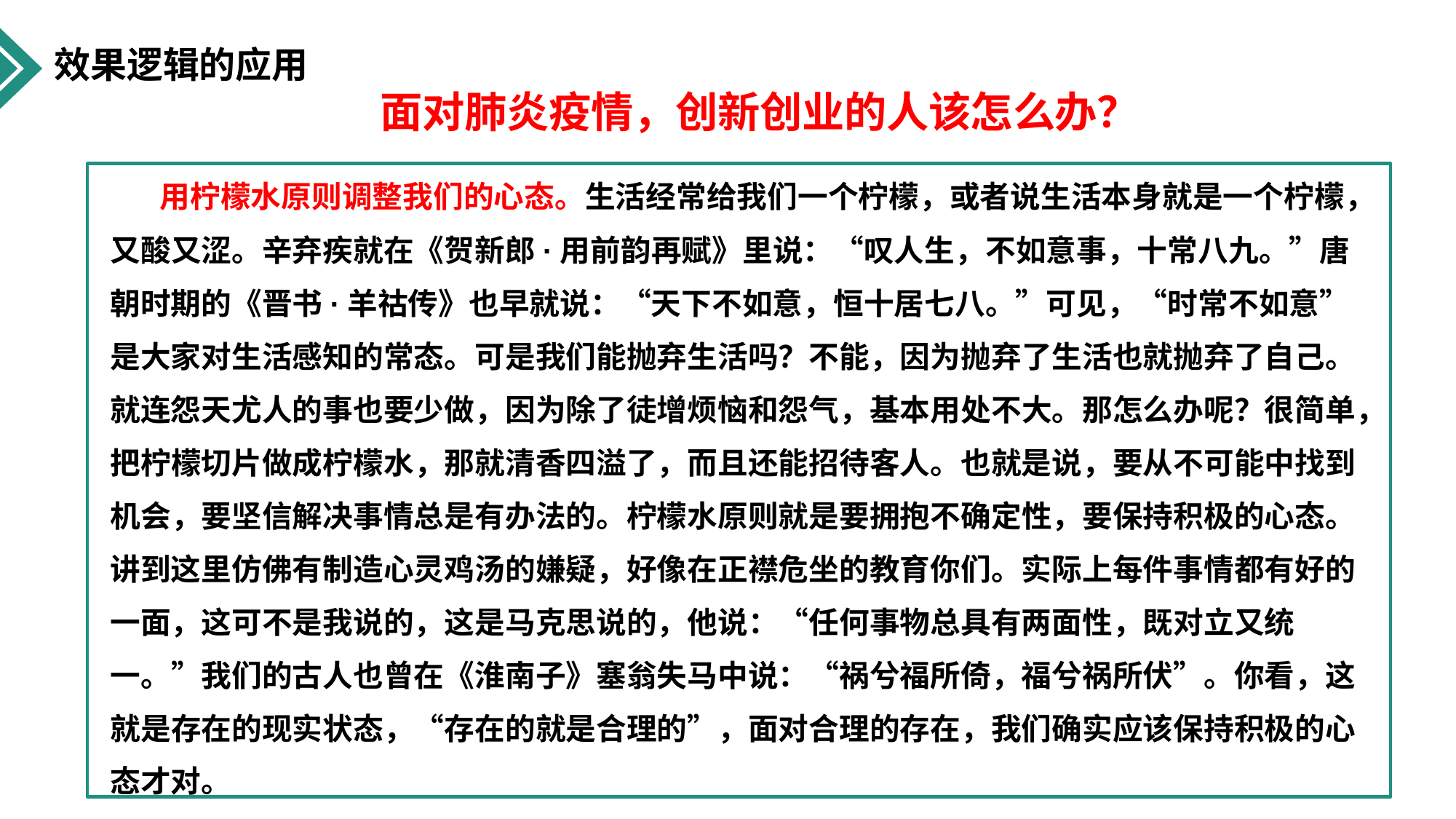

效果逻辑的应用
面对肺炎疫情，创新创业的人该怎么办？
     用柠檬水原则调整我们的心态。生活经常给我们一个柠檬，或者说生活本身就是一个柠檬，又酸又涩。辛弃疾就在《贺新郎·用前韵再赋》里说：“叹人生，不如意事，十常八九。”唐朝时期的《晋书·羊祜传》也早就说：“天下不如意，恒十居七八。”可见，“时常不如意”是大家对生活感知的常态。可是我们能抛弃生活吗？不能，因为抛弃了生活也就抛弃了自己。就连怨天尤人的事也要少做，因为除了徒增烦恼和怨气，基本用处不大。那怎么办呢？很简单，把柠檬切片做成柠檬水，那就清香四溢了，而且还能招待客人。也就是说，要从不可能中找到机会，要坚信解决事情总是有办法的。柠檬水原则就是要拥抱不确定性，要保持积极的心态。讲到这里仿佛有制造心灵鸡汤的嫌疑，好像在正襟危坐的教育你们。实际上每件事情都有好的一面，这可不是我说的，这是马克思说的，他说：“任何事物总具有两面性，既对立又统一。”我们的古人也曾在《淮南子》塞翁失马中说：“祸兮福所倚，福兮祸所伏”。你看，这就是存在的现实状态，“存在的就是合理的”，面对合理的存在，我们确实应该保持积极的心态才对。